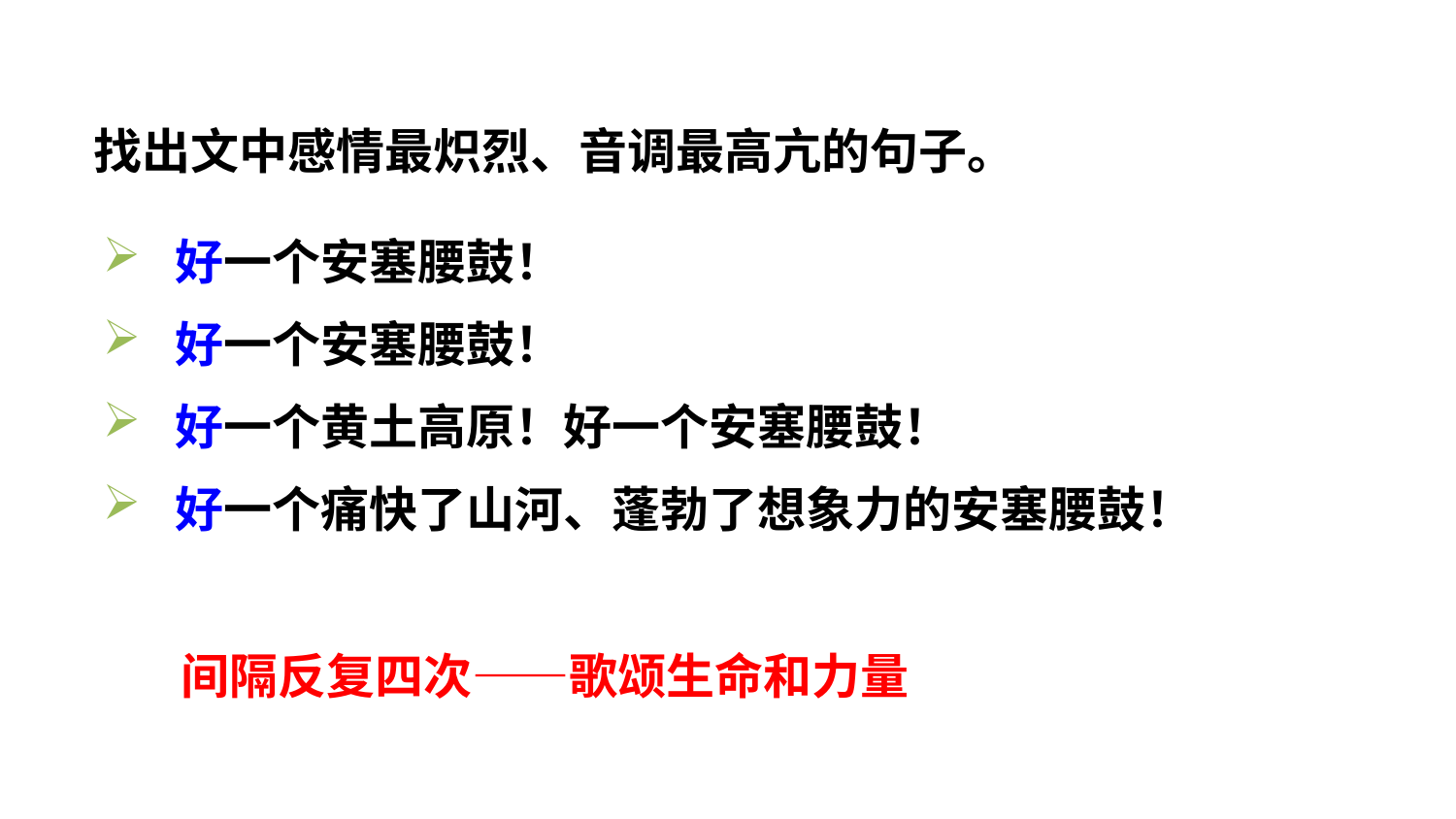

找出文中感情最炽烈、音调最高亢的句子。
好一个安塞腰鼓！
好一个安塞腰鼓！
好一个黄土高原！好一个安塞腰鼓！
好一个痛快了山河、蓬勃了想象力的安塞腰鼓！
间隔反复四次——歌颂生命和力量